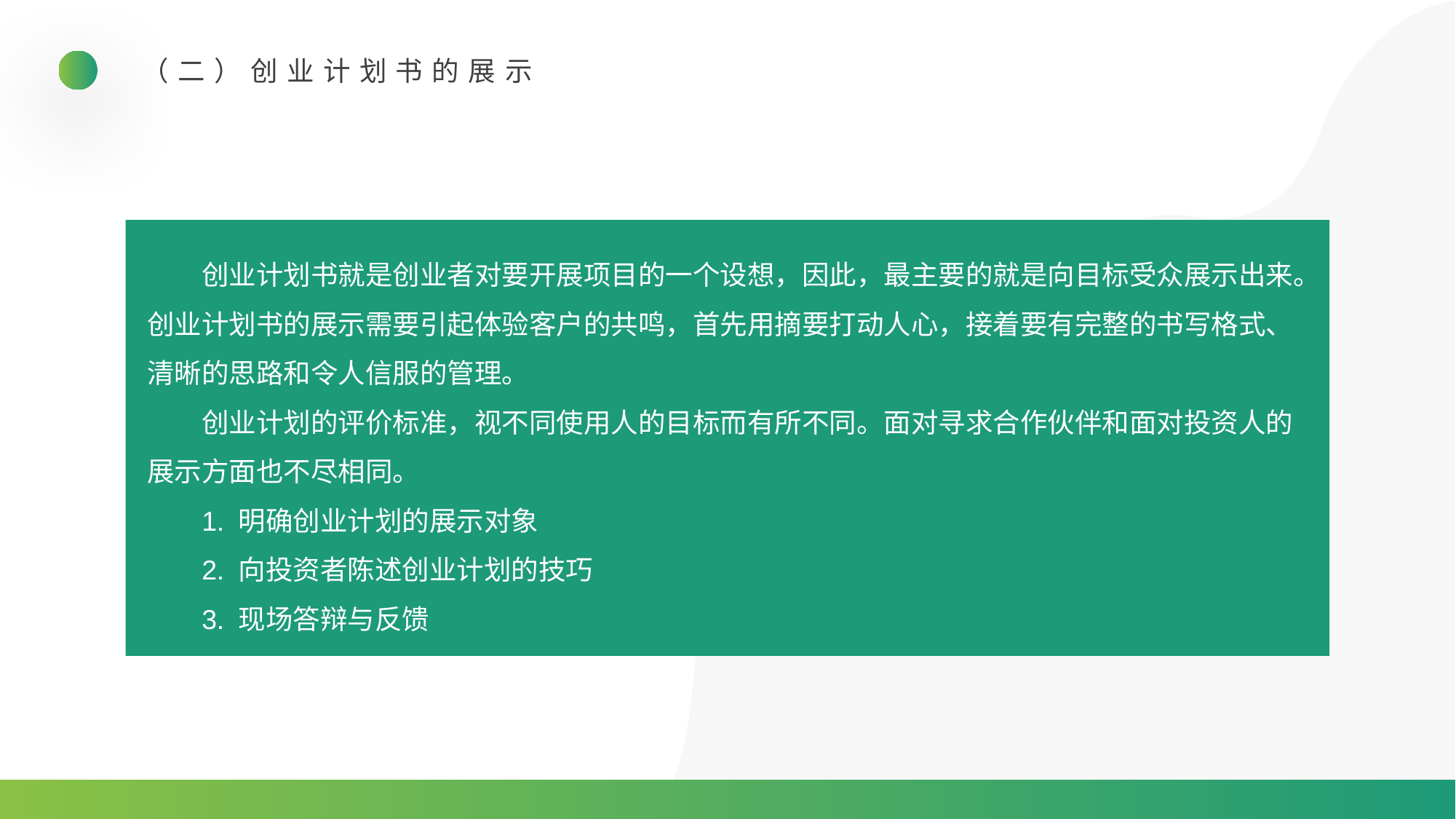

（二）创业计划书的展示
创业计划书就是创业者对要开展项目的一个设想，因此，最主要的就是向目标受众展示出来。创业计划书的展示需要引起体验客户的共鸣，首先用摘要打动人心，接着要有完整的书写格式、清晰的思路和令人信服的管理。
创业计划的评价标准，视不同使用人的目标而有所不同。面对寻求合作伙伴和面对投资人的展示方面也不尽相同。
1. 明确创业计划的展示对象
2. 向投资者陈述创业计划的技巧
3. 现场答辩与反馈